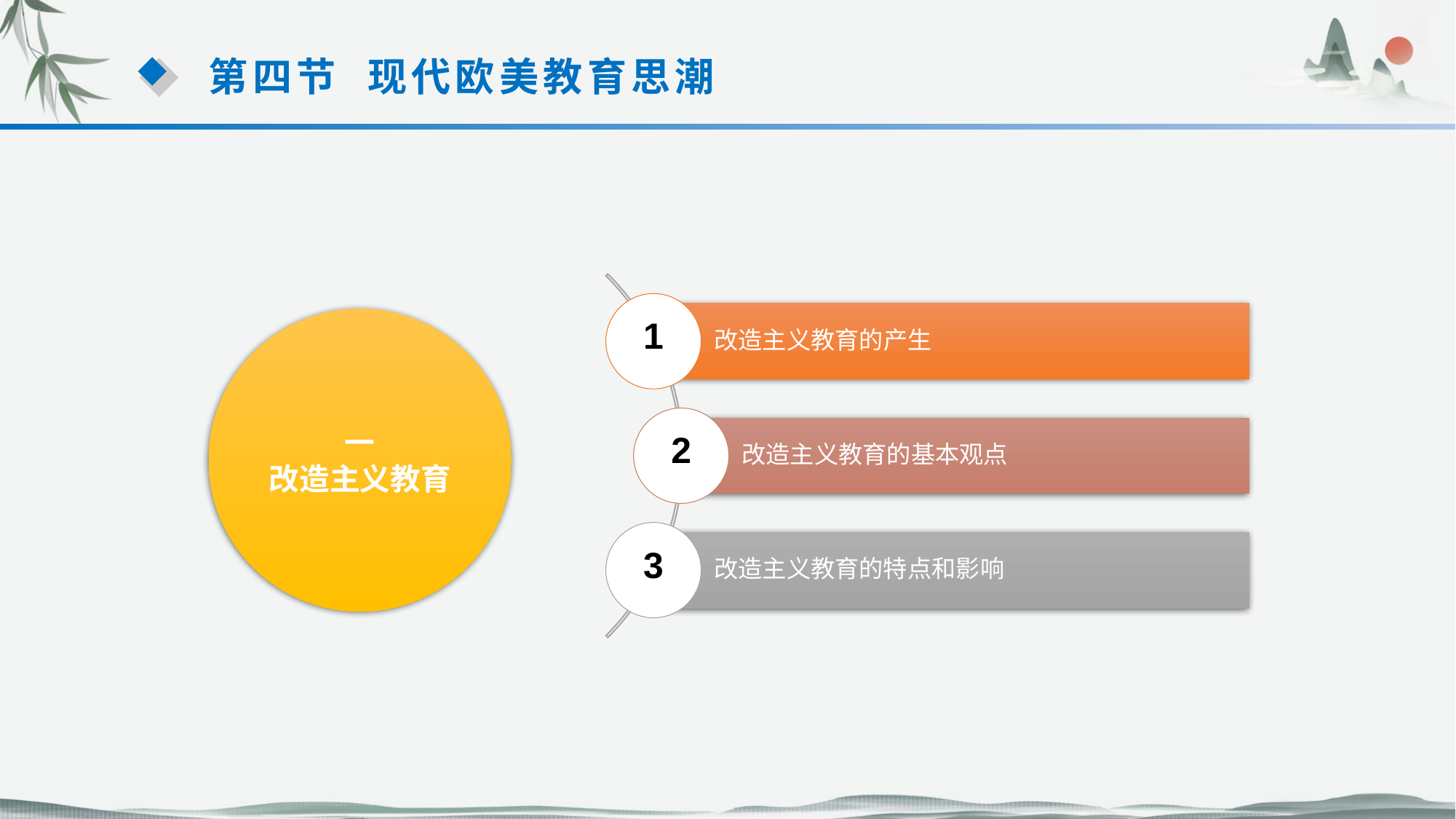

第四节  现代欧美教育思潮

1
改造主义教育的产生
一
改造主义教育
2
改造主义教育的基本观点
3
改造主义教育的特点和影响